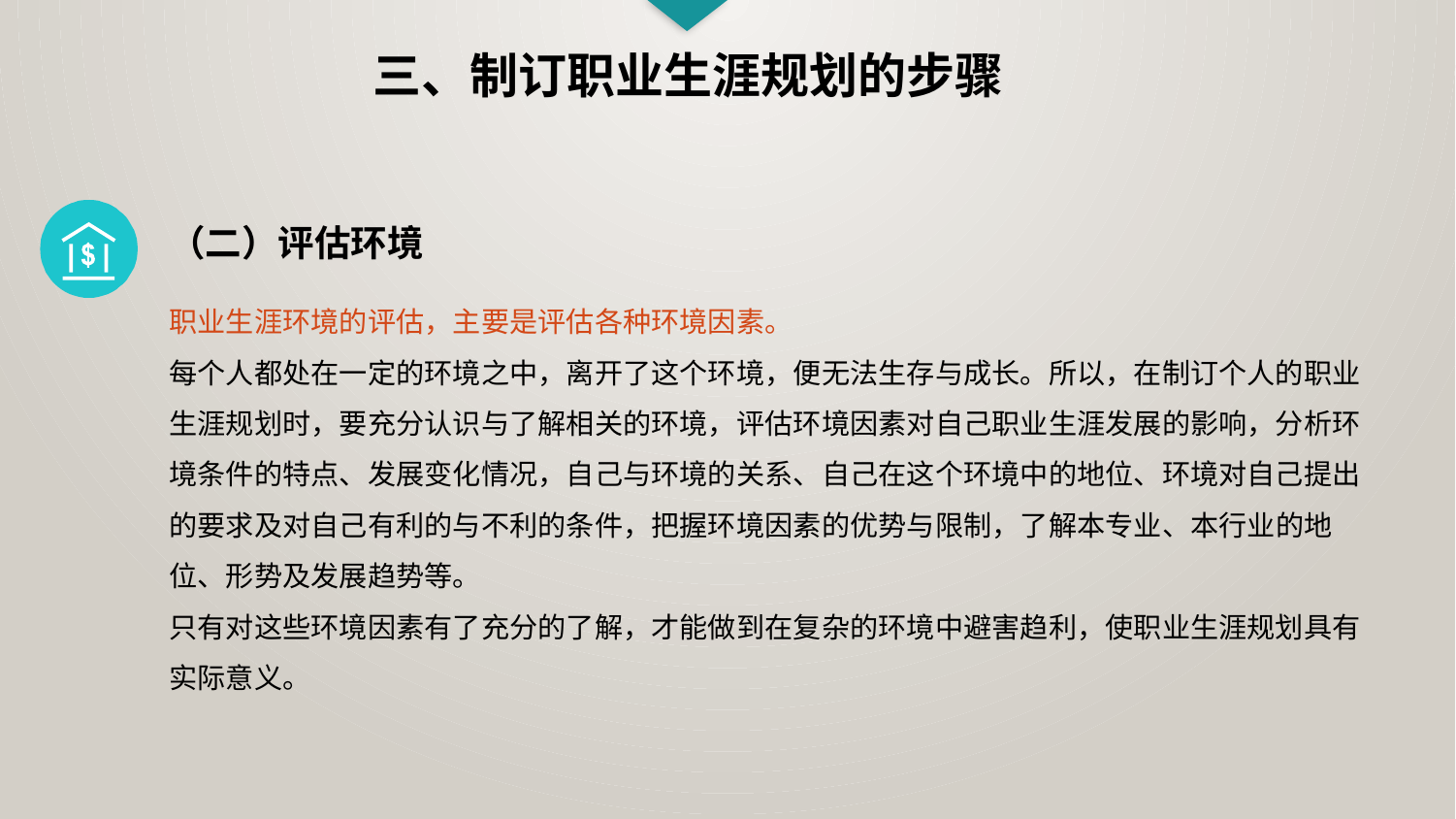

三、制订职业生涯规划的步骤

（二）评估环境

职业生涯环境的评估，主要是评估各种环境因素。
每个人都处在一定的环境之中，离开了这个环境，便无法生存与成长。所以，在制订个人的职业生涯规划时，要充分认识与了解相关的环境，评估环境因素对自己职业生涯发展的影响，分析环境条件的特点、发展变化情况，自己与环境的关系、自己在这个环境中的地位、环境对自己提出的要求及对自己有利的与不利的条件，把握环境因素的优势与限制，了解本专业、本行业的地位、形势及发展趋势等。
只有对这些环境因素有了充分的了解，才能做到在复杂的环境中避害趋利，使职业生涯规划具有实际意义。
29